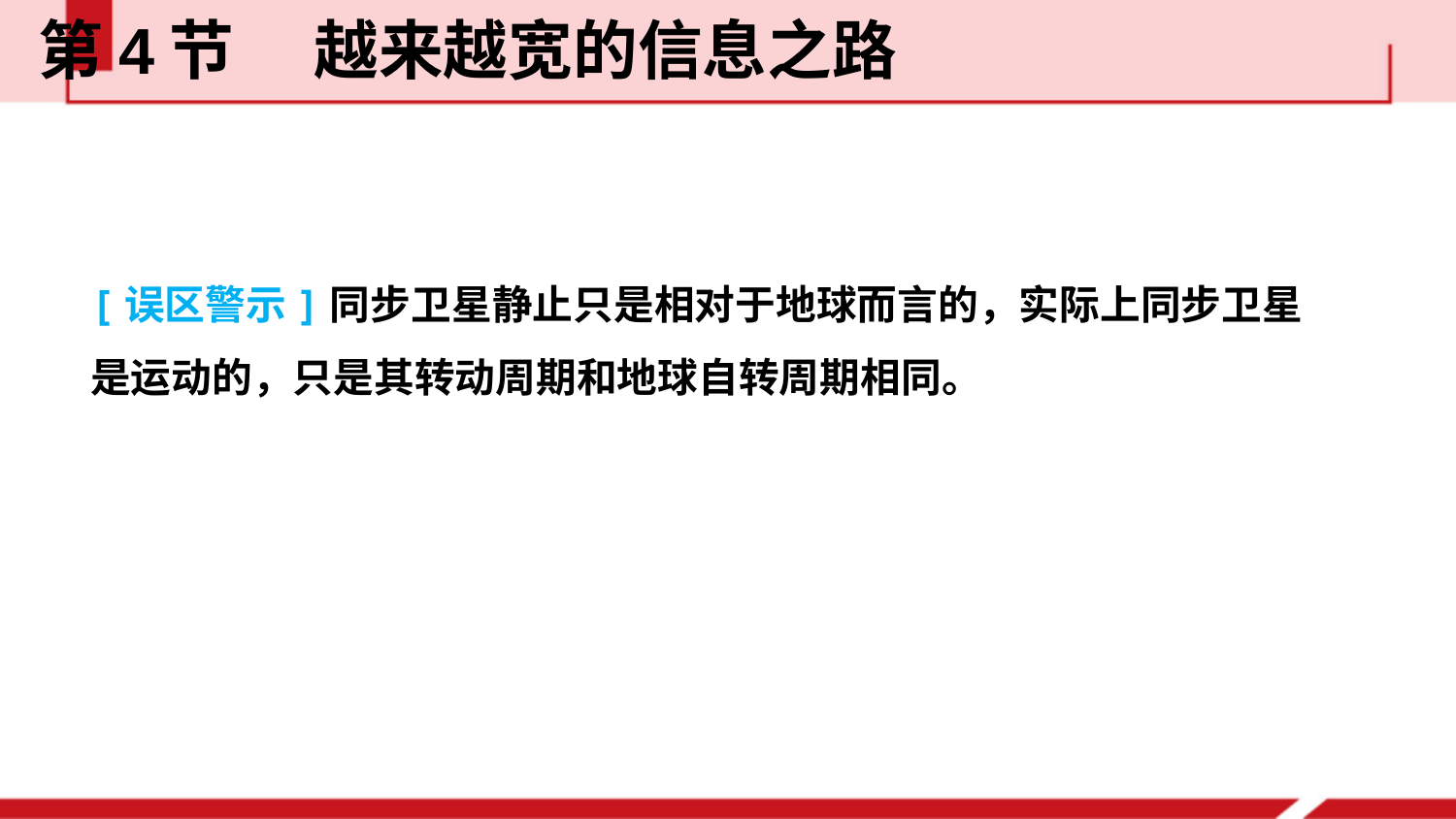

第4节  越来越宽的信息之路
[误区警示]同步卫星静止只是相对于地球而言的，实际上同步卫星是运动的，只是其转动周期和地球自转周期相同。